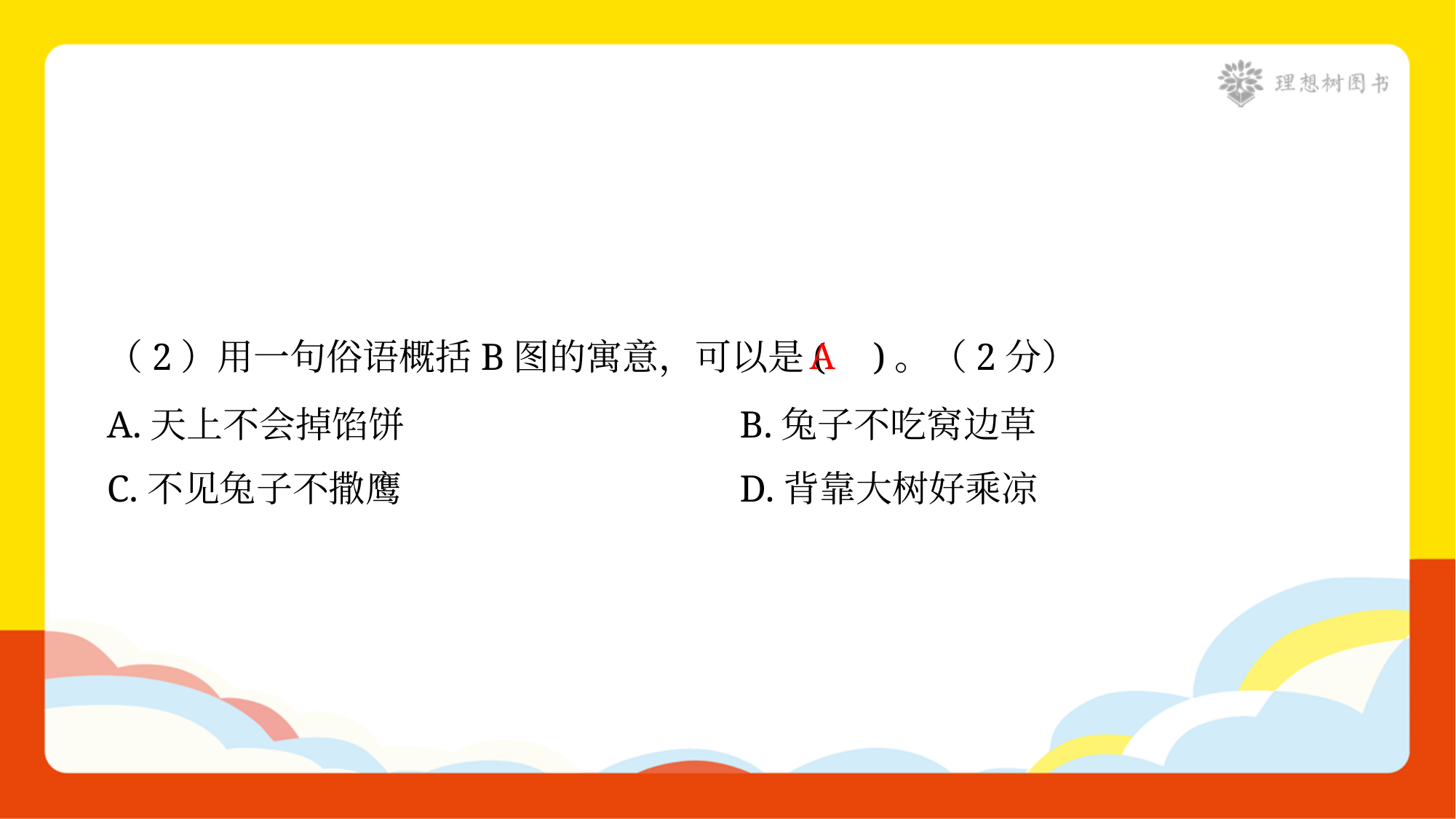

A
（2）用一句俗语概括B图的寓意，可以是(     )。（2分）
A.天上不会掉馅饼	B.兔子不吃窝边草
C.不见兔子不撒鹰	D.背靠大树好乘凉